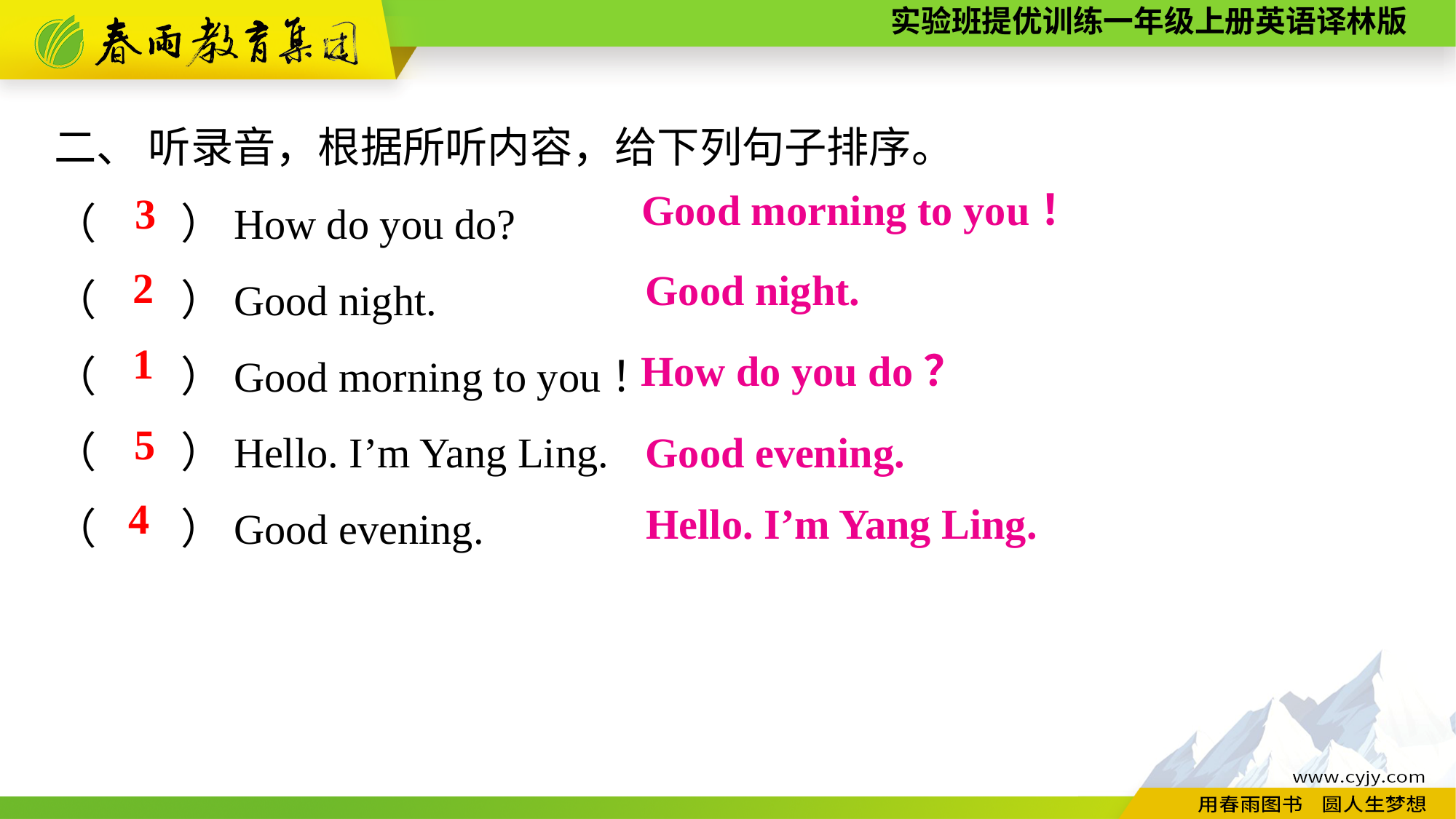

二、 听录音，根据所听内容，给下列句子排序。
（　　）How do you do?
（　　）Good night.
（　　）Good morning to you！
（　　）Hello. I’m Yang Ling.
（　　）Good evening.
Good morning to you！
3
2
Good night.
1
How do you do？
5
Good evening.
4
Hello. I’m Yang Ling.